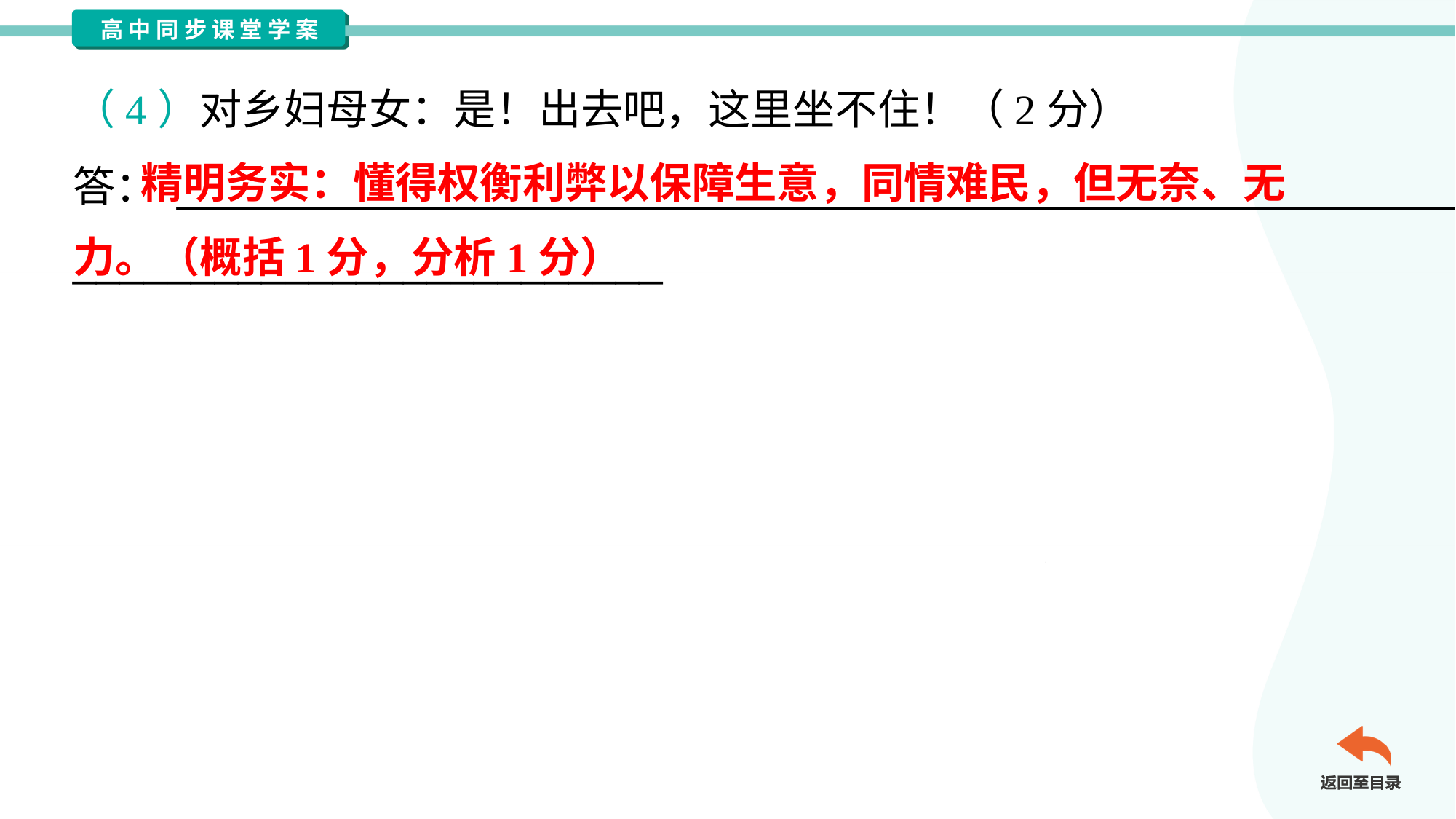

（4）对乡妇母女：是！出去吧，这里坐不住！（2分）
答： ________________________________________________________
_________________________
      精明务实：懂得权衡利弊以保障生意，同情难民，但无奈、无
力。（概括1分，分析1分）